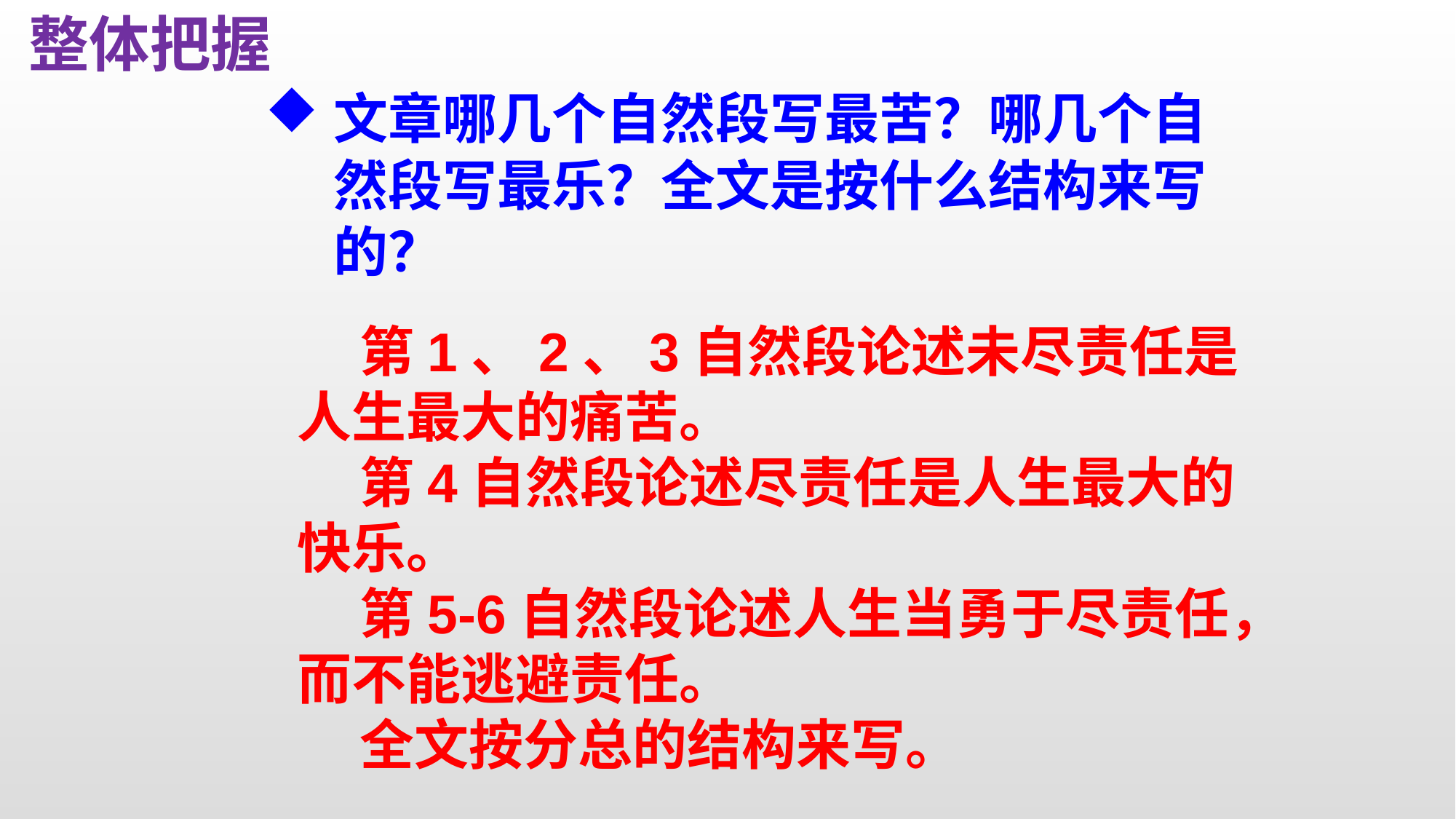

整体把握
文章哪几个自然段写最苦？哪几个自然段写最乐？全文是按什么结构来写的？
    第1、2、3自然段论述未尽责任是人生最大的痛苦。
    第4自然段论述尽责任是人生最大的快乐。
    第5-6自然段论述人生当勇于尽责任，而不能逃避责任。
    全文按分总的结构来写。